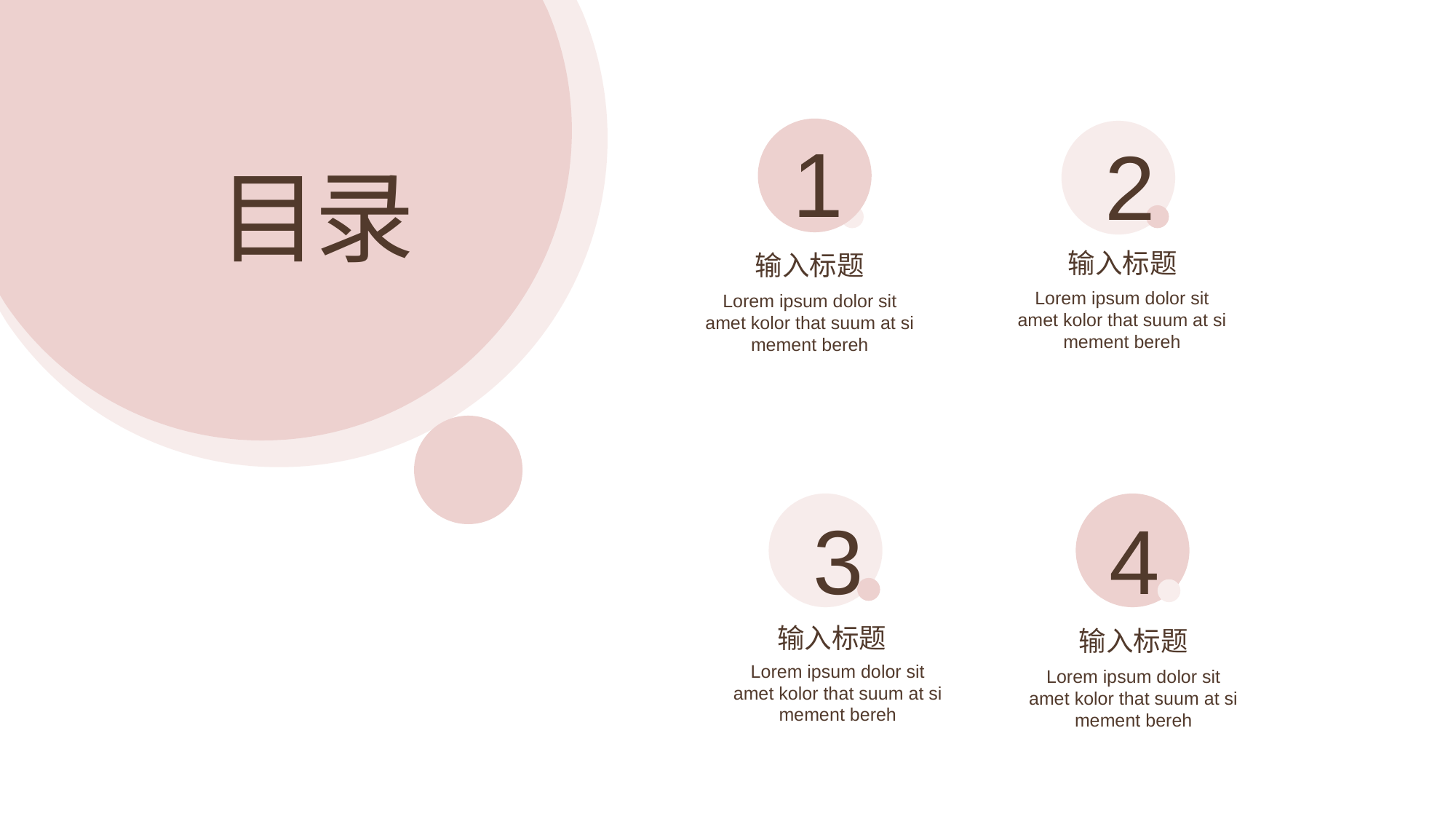

1
2
目录

输入标题
输入标题
Lorem ipsum dolor sit amet kolor that suum at si mement bereh
Lorem ipsum dolor sit amet kolor that suum at si mement bereh

3
4

输入标题
输入标题
Lorem ipsum dolor sit amet kolor that suum at si mement bereh
Lorem ipsum dolor sit amet kolor that suum at si mement bereh